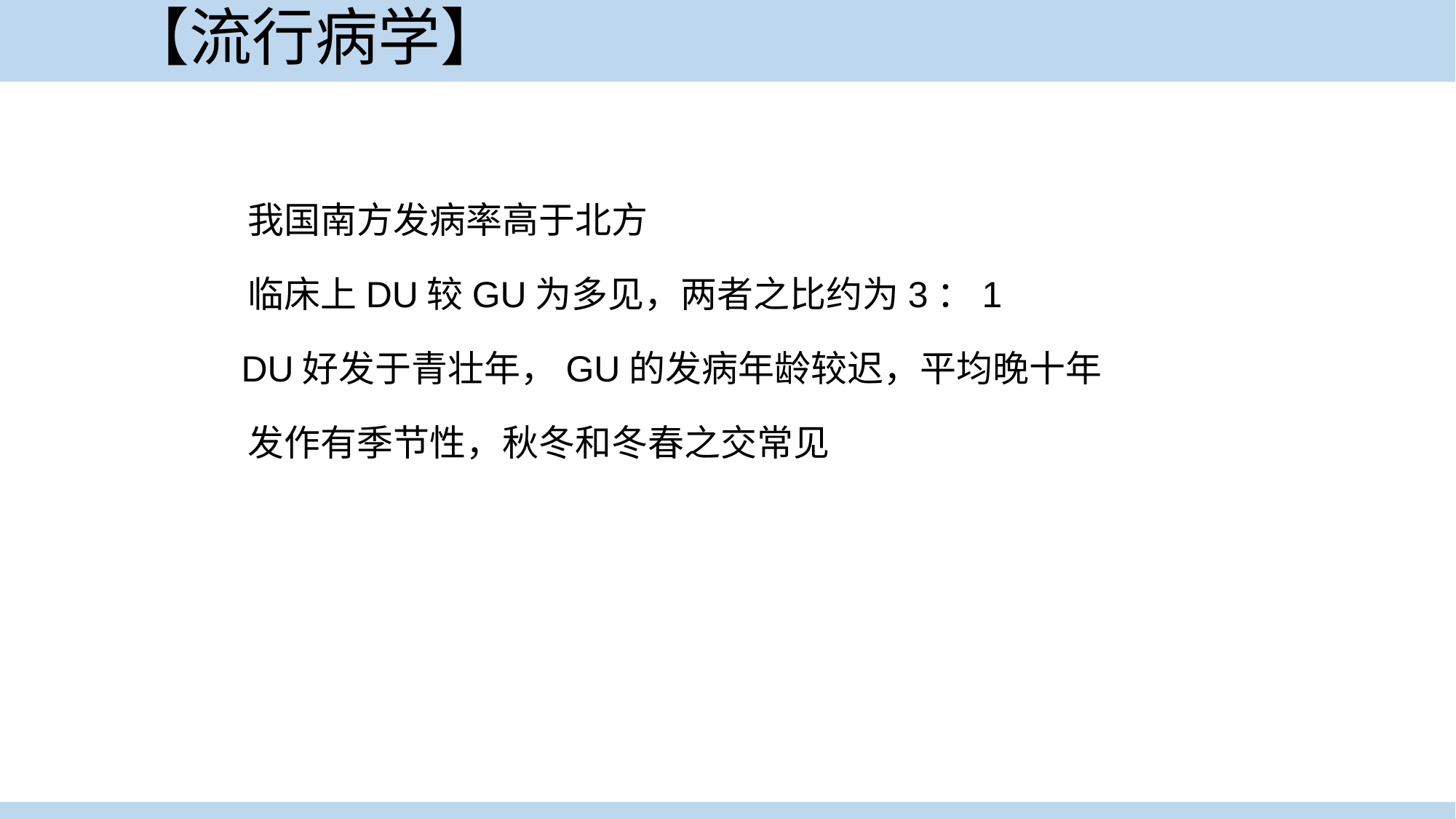

# 【流行病学】

 我国南方发病率高于北方
 临床上DU较GU为多见，两者之比约为3：1
 DU好发于青壮年，GU的发病年龄较迟，平均晚十年
 发作有季节性，秋冬和冬春之交常见